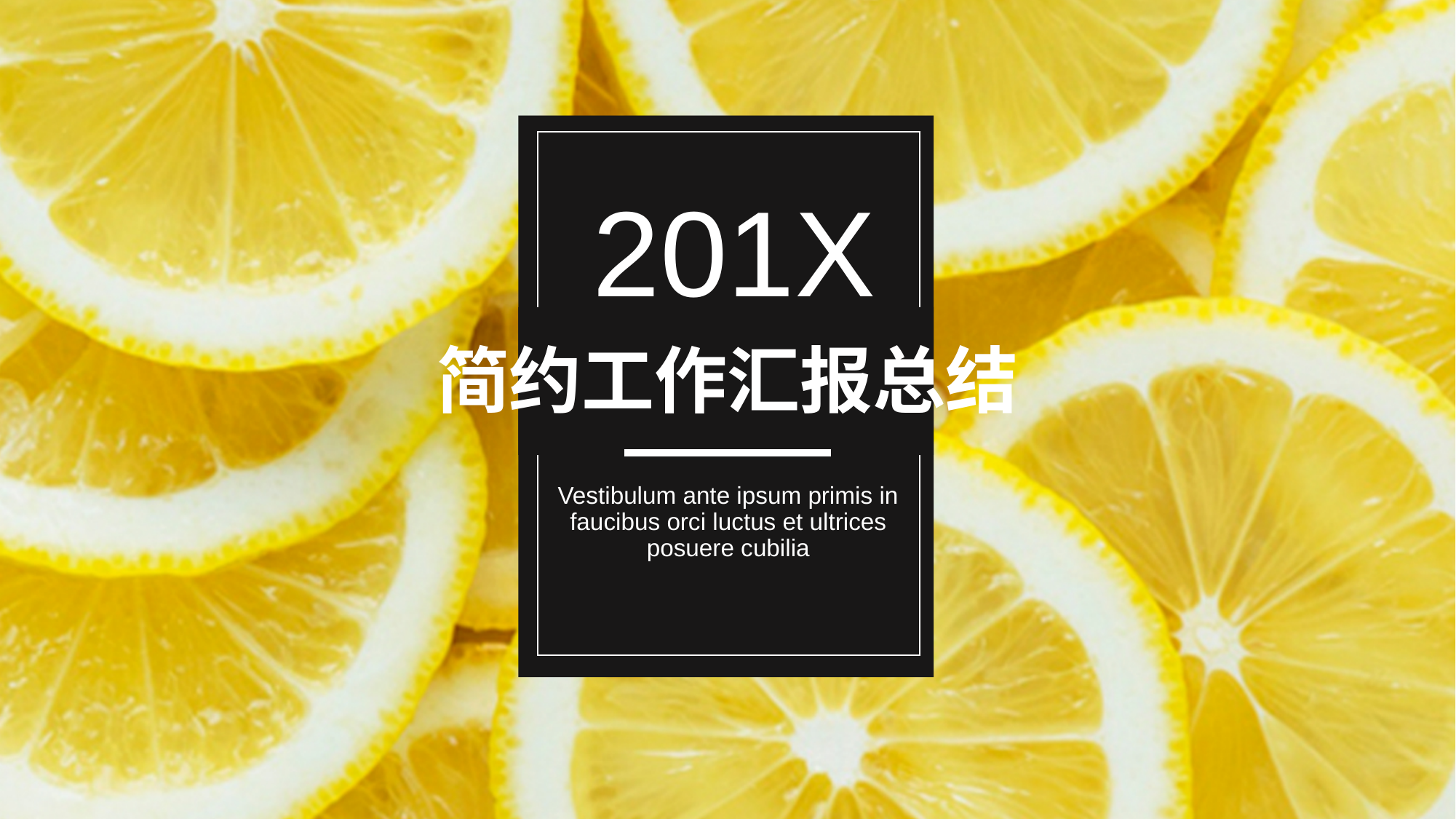

# 简约工作汇报总结
201X
Vestibulum ante ipsum primis in faucibus orci luctus et ultrices posuere cubilia